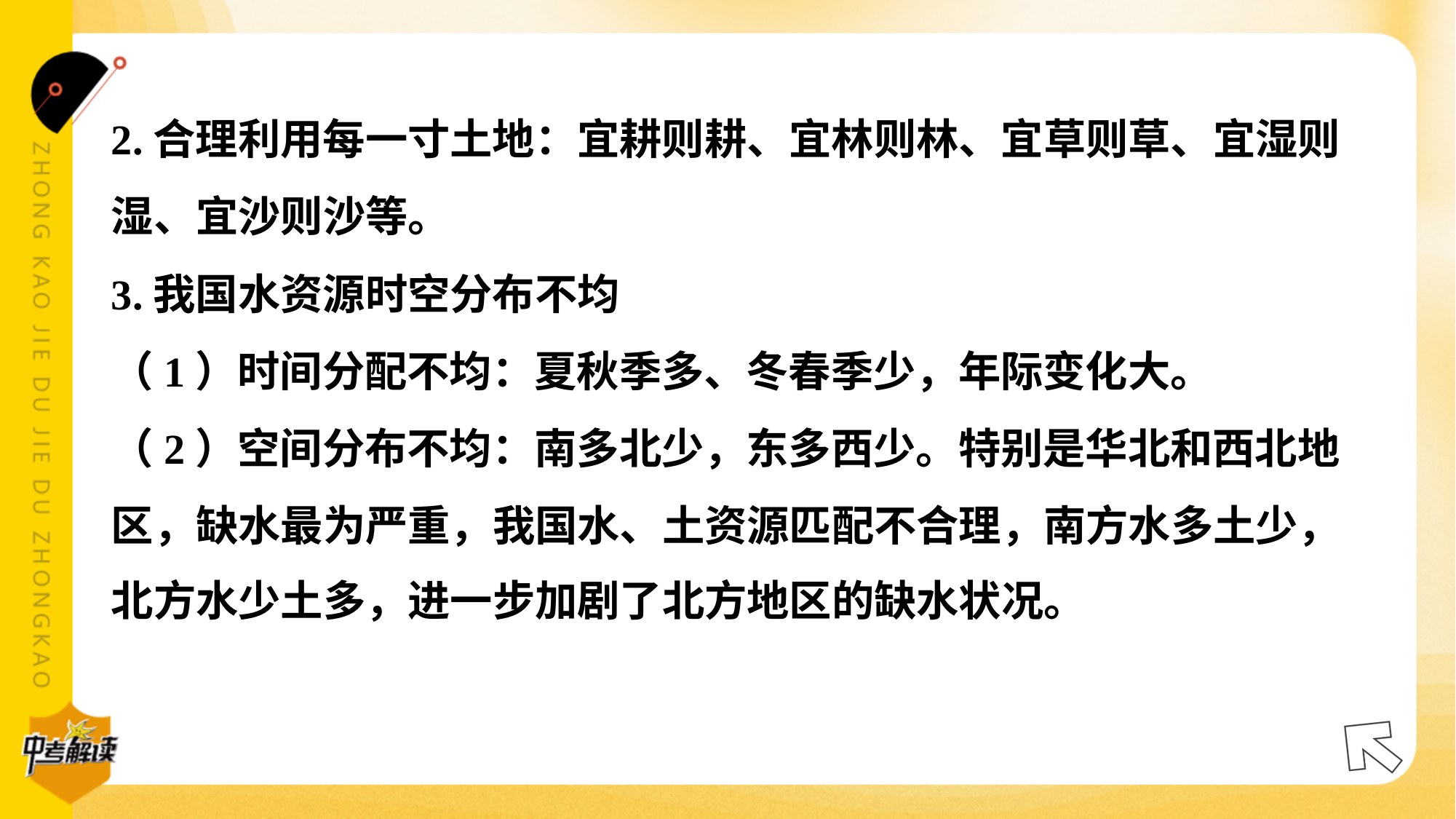

2.合理利用每一寸土地：宜耕则耕、宜林则林、宜草则草、宜湿则
湿、宜沙则沙等。
3.我国水资源时空分布不均
（1）时间分配不均：夏秋季多、冬春季少，年际变化大。
（2）空间分布不均：南多北少，东多西少。特别是华北和西北地
区，缺水最为严重，我国水、土资源匹配不合理，南方水多土少，
北方水少土多，进一步加剧了北方地区的缺水状况。